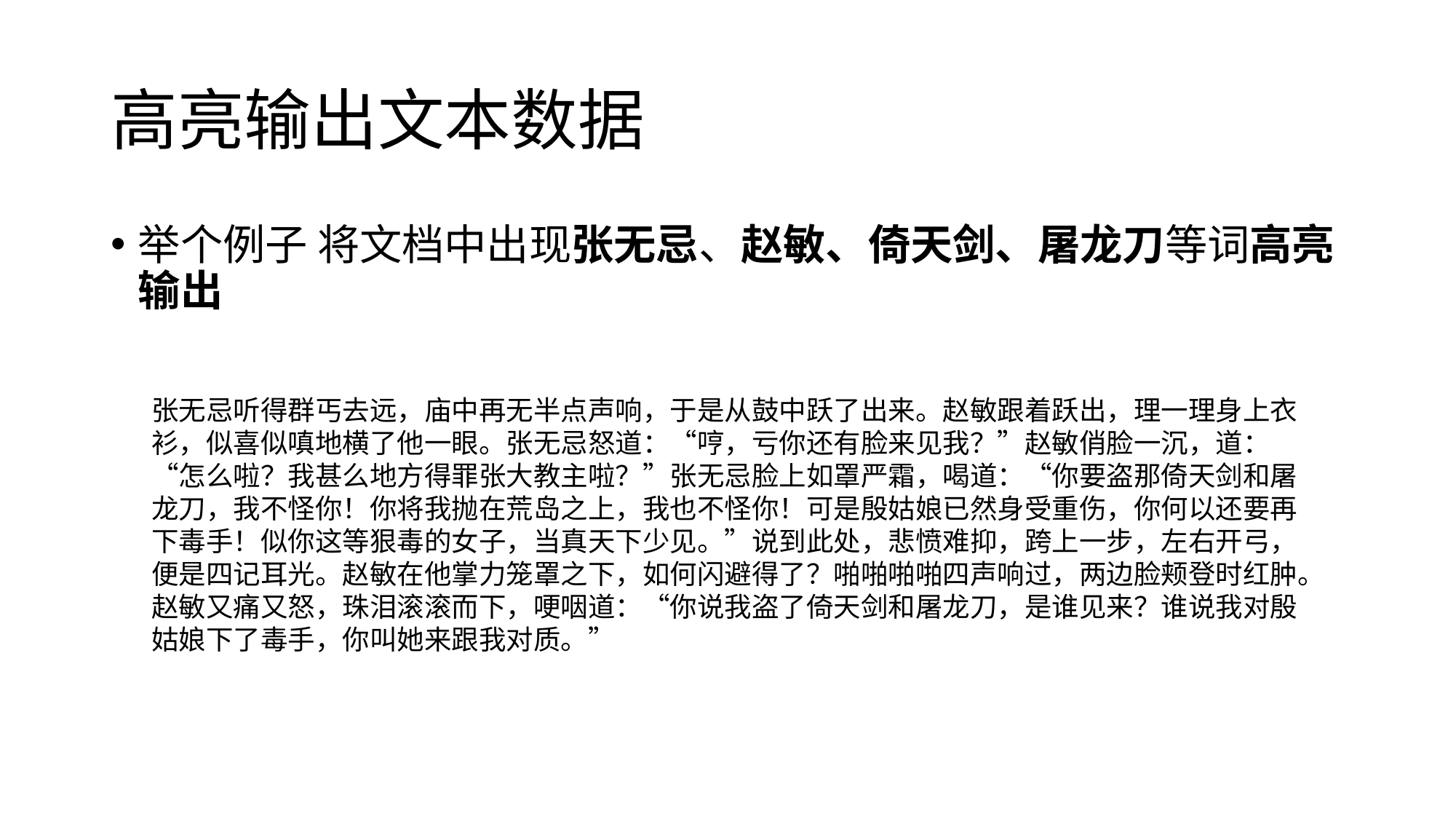

# 高亮输出文本数据
举个例子 将文档中出现张无忌、赵敏、倚天剑、屠龙刀等词高亮输出
张无忌听得群丐去远，庙中再无半点声响，于是从鼓中跃了出来。赵敏跟着跃出，理一理身上衣衫，似喜似嗔地横了他一眼。张无忌怒道：“哼，亏你还有脸来见我？”赵敏俏脸一沉，道：“怎么啦？我甚么地方得罪张大教主啦？”张无忌脸上如罩严霜，喝道：“你要盗那倚天剑和屠龙刀，我不怪你！你将我抛在荒岛之上，我也不怪你！可是殷姑娘已然身受重伤，你何以还要再下毒手！似你这等狠毒的女子，当真天下少见。”说到此处，悲愤难抑，跨上一步，左右开弓，便是四记耳光。赵敏在他掌力笼罩之下，如何闪避得了？啪啪啪啪四声响过，两边脸颊登时红肿。赵敏又痛又怒，珠泪滚滚而下，哽咽道：“你说我盗了倚天剑和屠龙刀，是谁见来？谁说我对殷姑娘下了毒手，你叫她来跟我对质。”